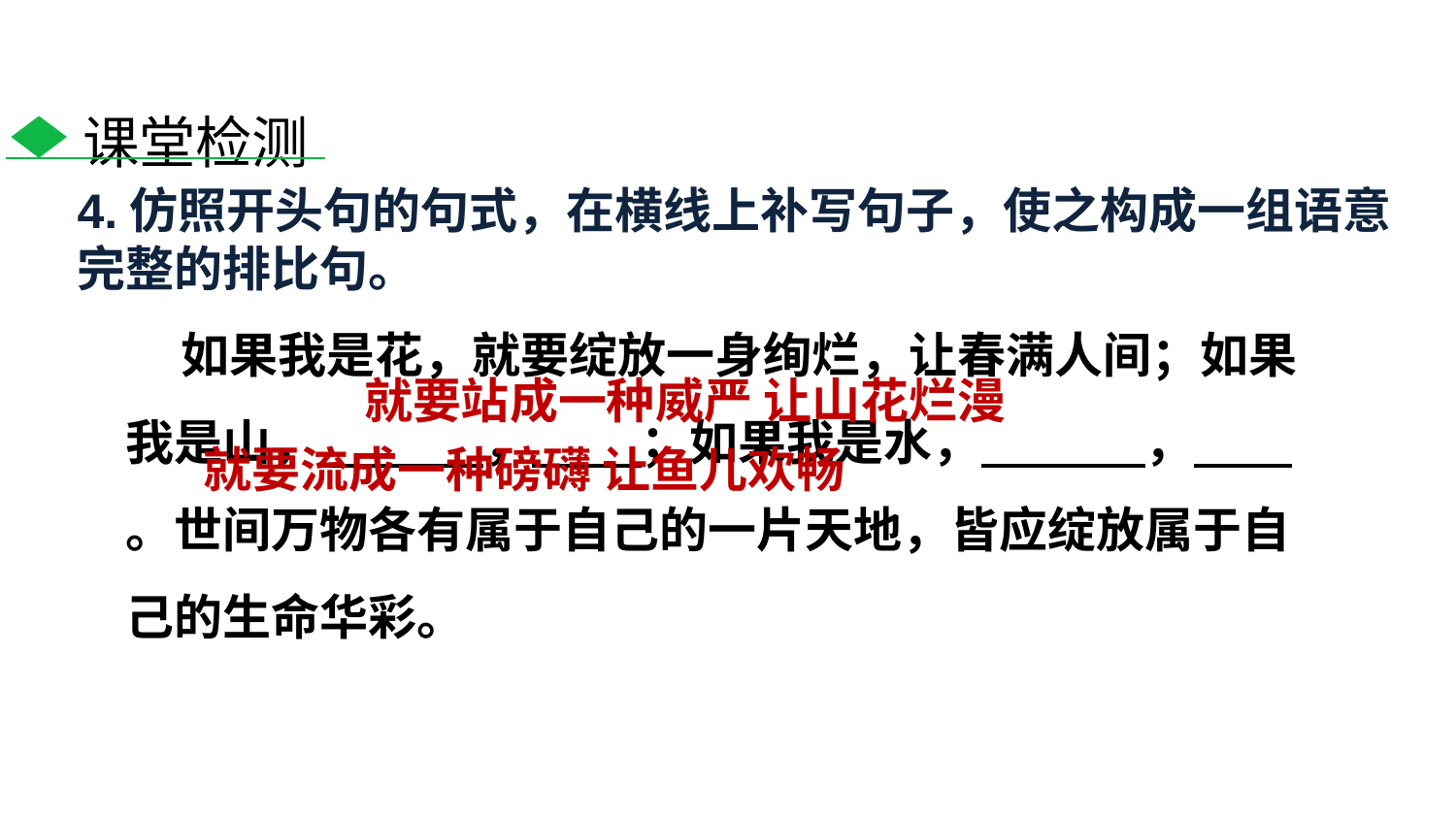

课堂检测

4.仿照开头句的句式，在横线上补写句子，使之构成一组语意完整的排比句。
    如果我是花，就要绽放一身绚烂，让春满人间；如果我是山，               ，          ；如果我是水，               ，          。世间万物各有属于自己的一片天地，皆应绽放属于自己的生命华彩。
就要站成一种威严 让山花烂漫
就要流成一种磅礴 让鱼儿欢畅